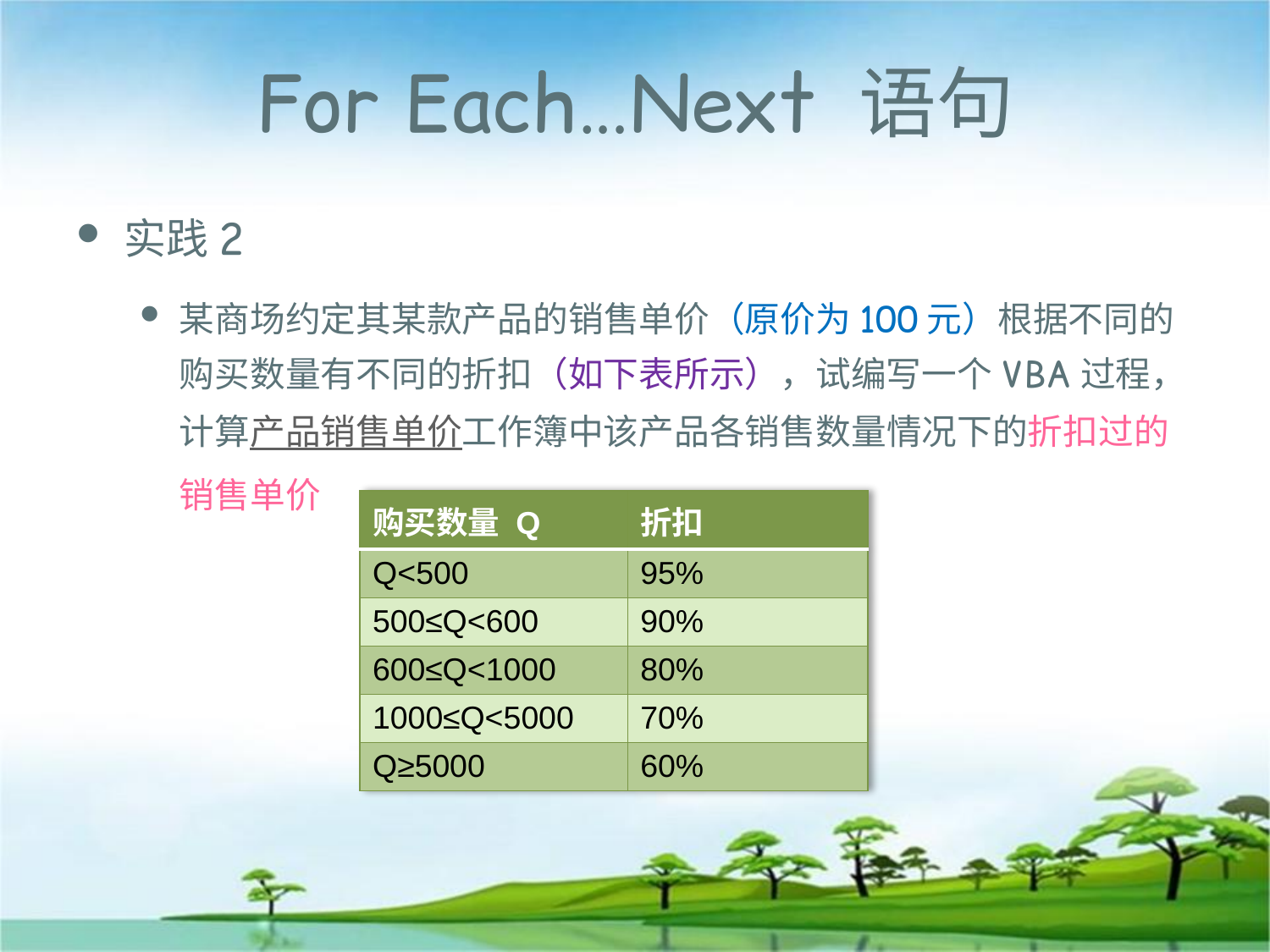

# For Each…Next 语句
实践2
某商场约定其某款产品的销售单价（原价为100元）根据不同的购买数量有不同的折扣（如下表所示），试编写一个VBA过程，计算产品销售单价工作簿中该产品各销售数量情况下的折扣过的销售单价
| 购买数量 Q | 折扣 |
| --- | --- |
| Q<500 | 95% |
| 500≤Q<600 | 90% |
| 600≤Q<1000 | 80% |
| 1000≤Q<5000 | 70% |
| Q≥5000 | 60% |